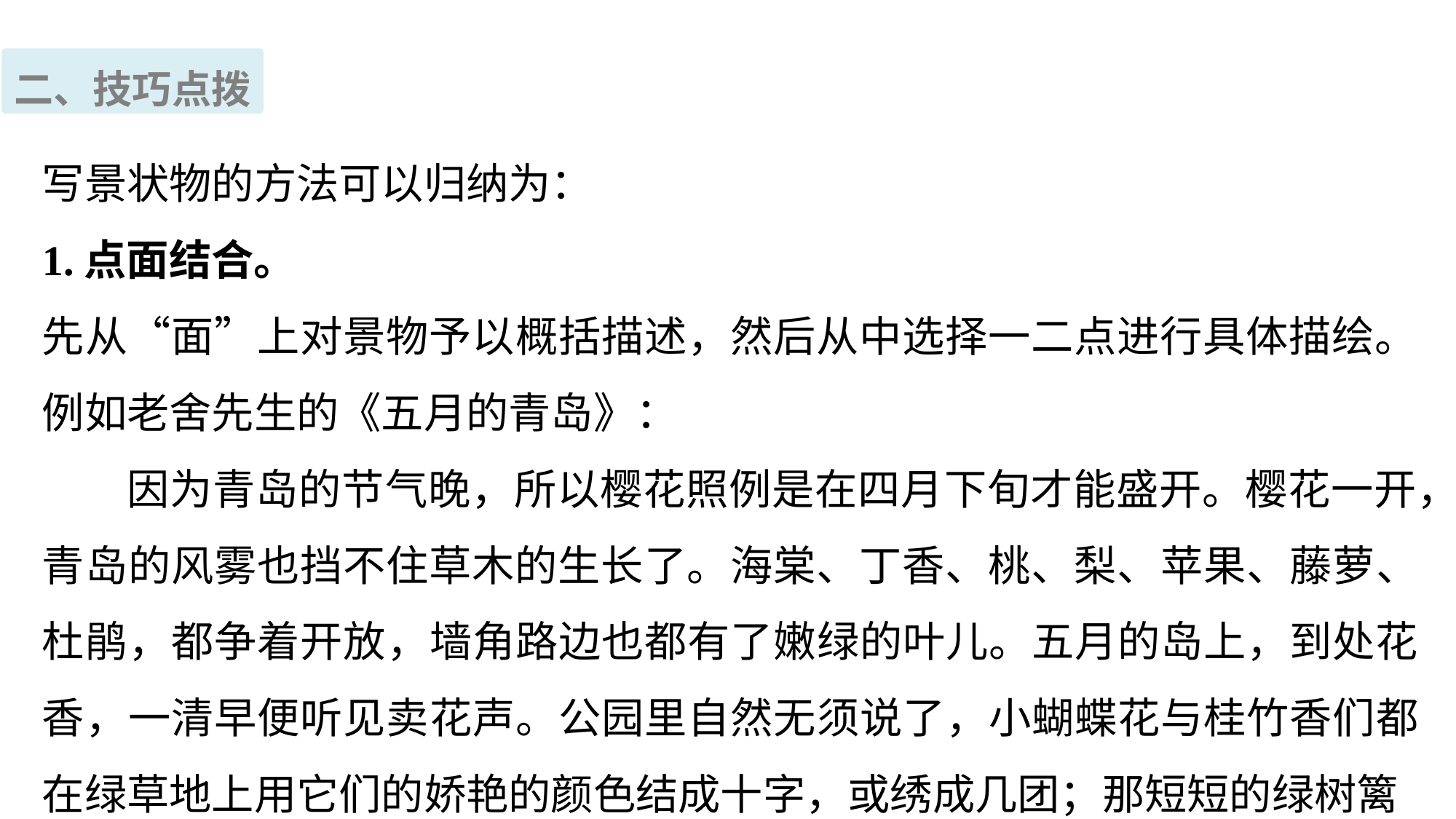

二、技巧点拨
写景状物的方法可以归纳为：
1.点面结合。
先从“面”上对景物予以概括描述，然后从中选择一二点进行具体描绘。例如老舍先生的《五月的青岛》：
因为青岛的节气晚，所以樱花照例是在四月下旬才能盛开。樱花一开，青岛的风雾也挡不住草木的生长了。海棠、丁香、桃、梨、苹果、藤萝、杜鹃，都争着开放，墙角路边也都有了嫩绿的叶儿。五月的岛上，到处花香，一清早便听见卖花声。公园里自然无须说了，小蝴蝶花与桂竹香们都在绿草地上用它们的娇艳的颜色结成十字，或绣成几团；那短短的绿树篱